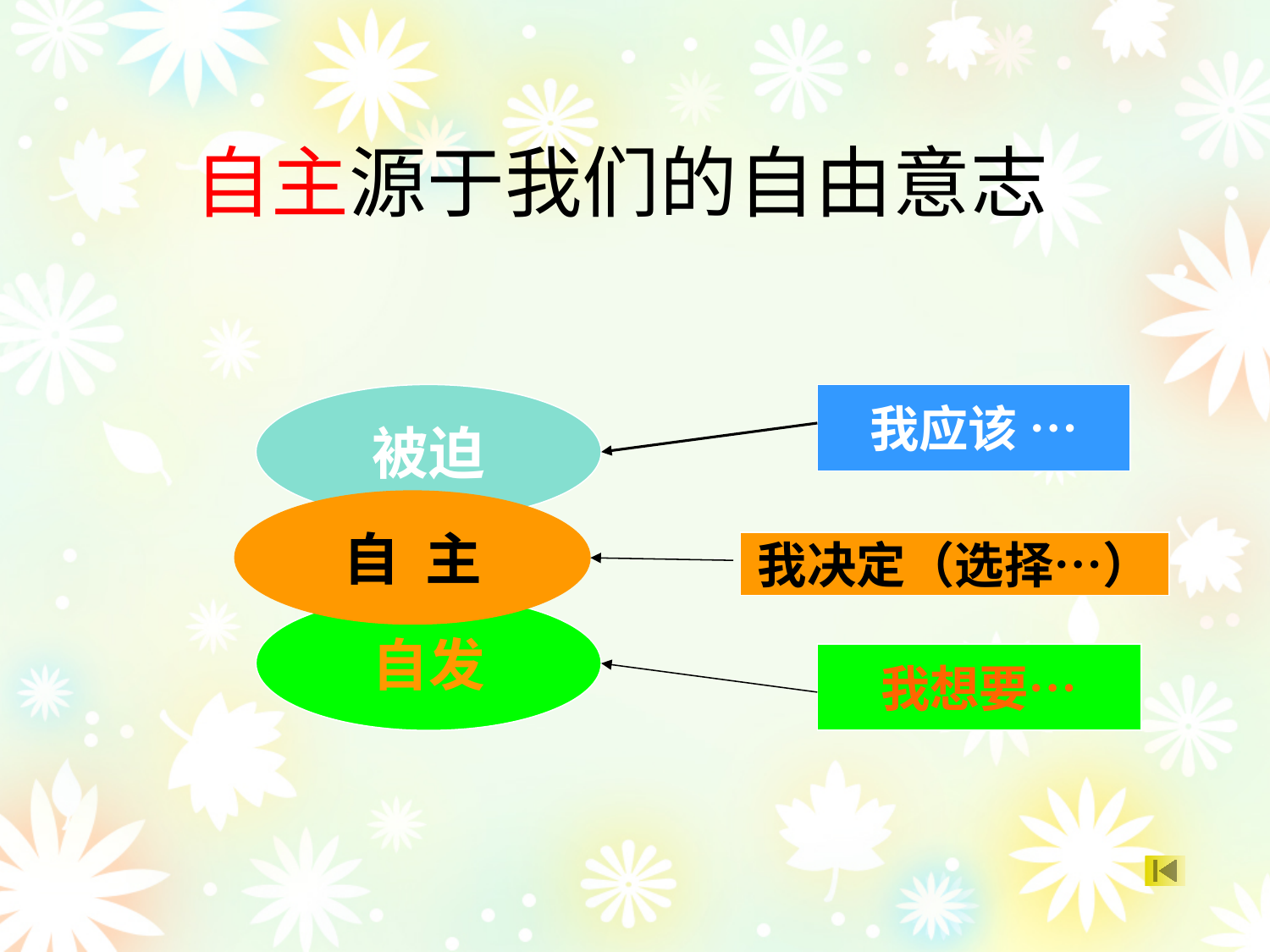

# 自主源于我们的自由意志
被迫
我应该 …

自  主
我决定（选择…）

自发
我想要…